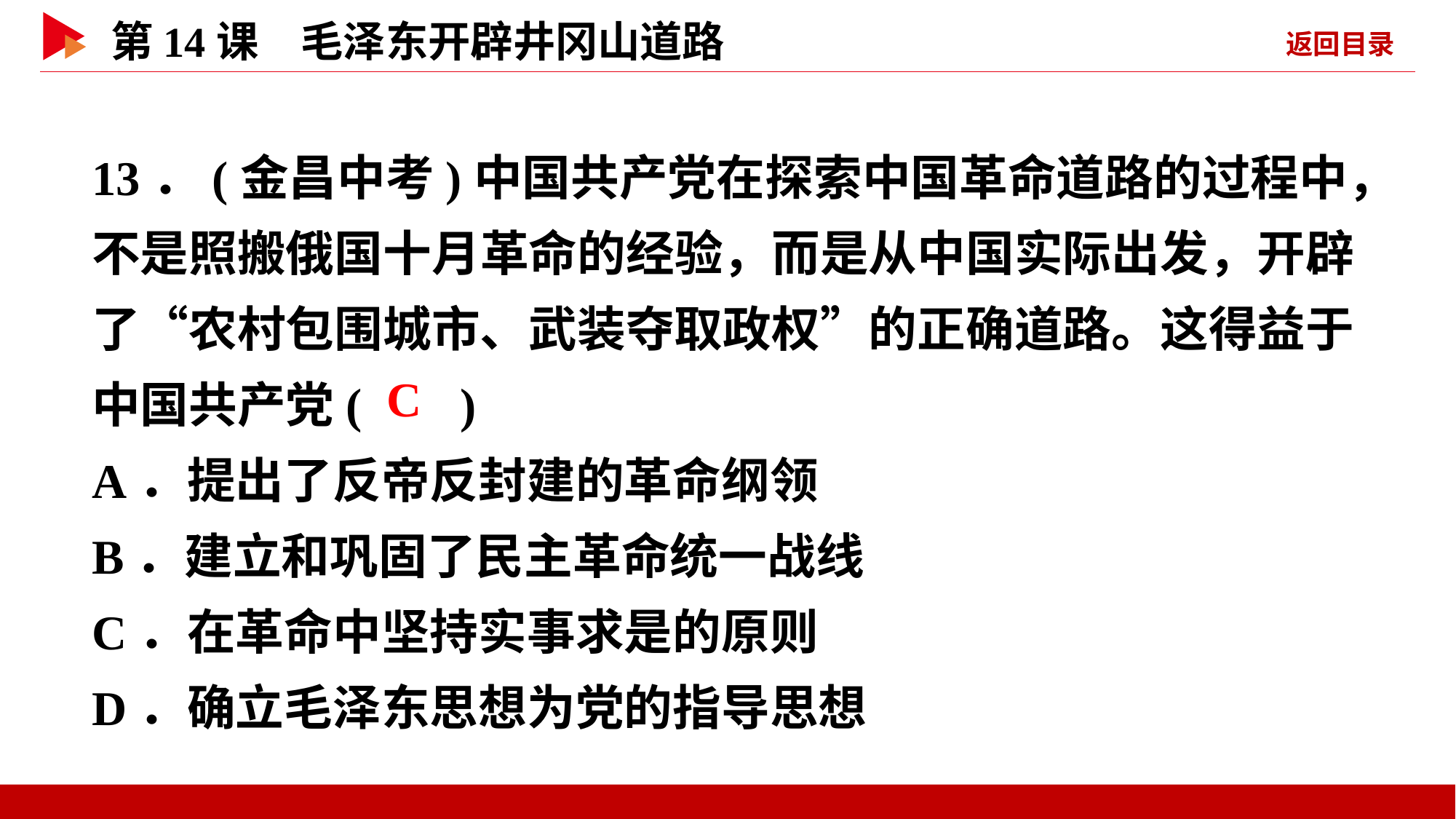

13．(金昌中考)中国共产党在探索中国革命道路的过程中，不是照搬俄国十月革命的经验，而是从中国实际出发，开辟了“农村包围城市、武装夺取政权”的正确道路。这得益于中国共产党(        )
A．提出了反帝反封建的革命纲领
B．建立和巩固了民主革命统一战线
C．在革命中坚持实事求是的原则
D．确立毛泽东思想为党的指导思想
   C